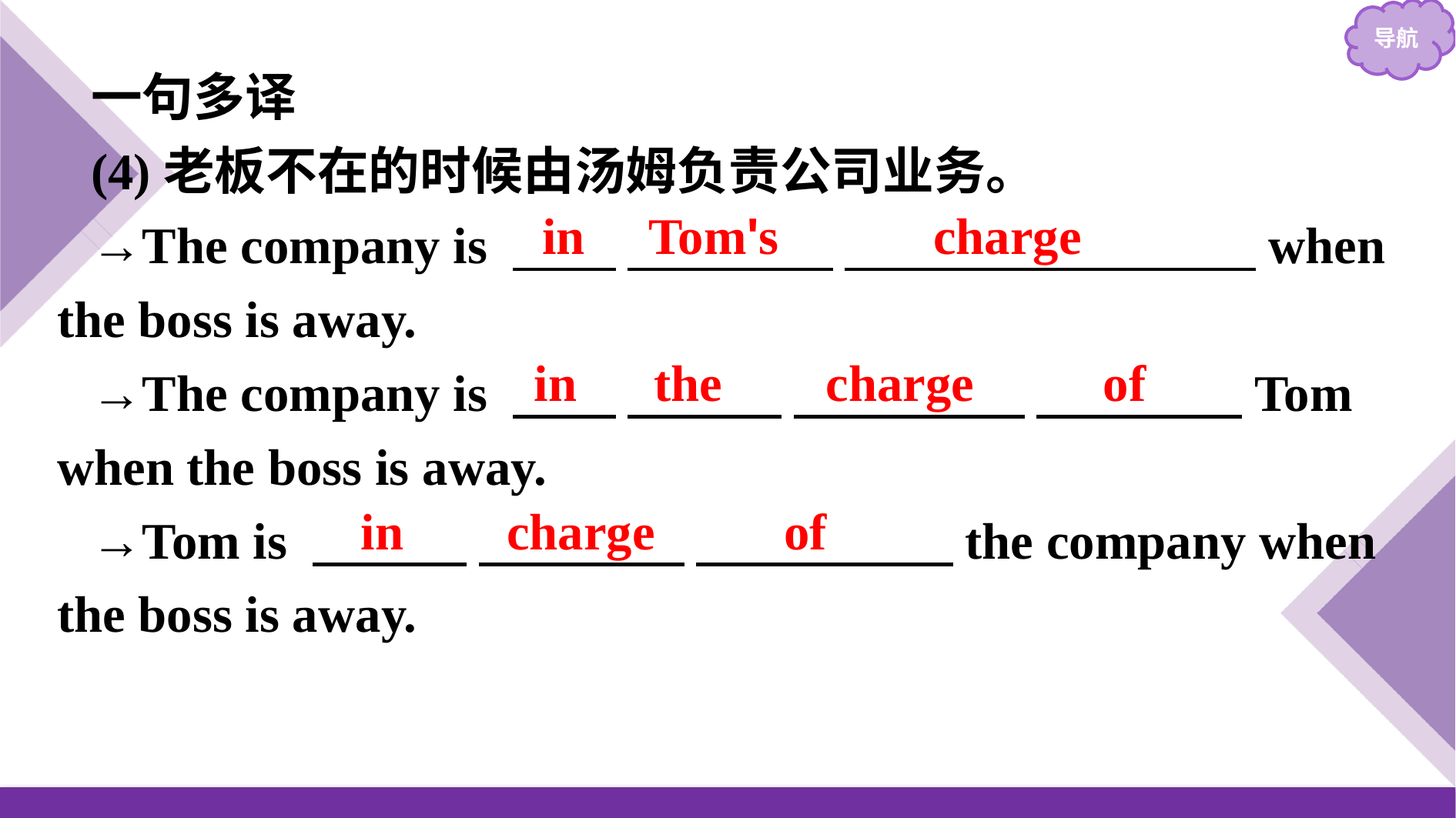

一句多译
(4)老板不在的时候由汤姆负责公司业务。
→The company is 　　 　　　　 　　　　　　　　when the boss is away.
→The company is 　　 　　　 　　　 　 　　　　Tom when the boss is away.
→Tom is 　　　 　　　　 　　　　　the company when the boss is away.
in     Tom's            charge
in      the        charge          of
in        charge          of